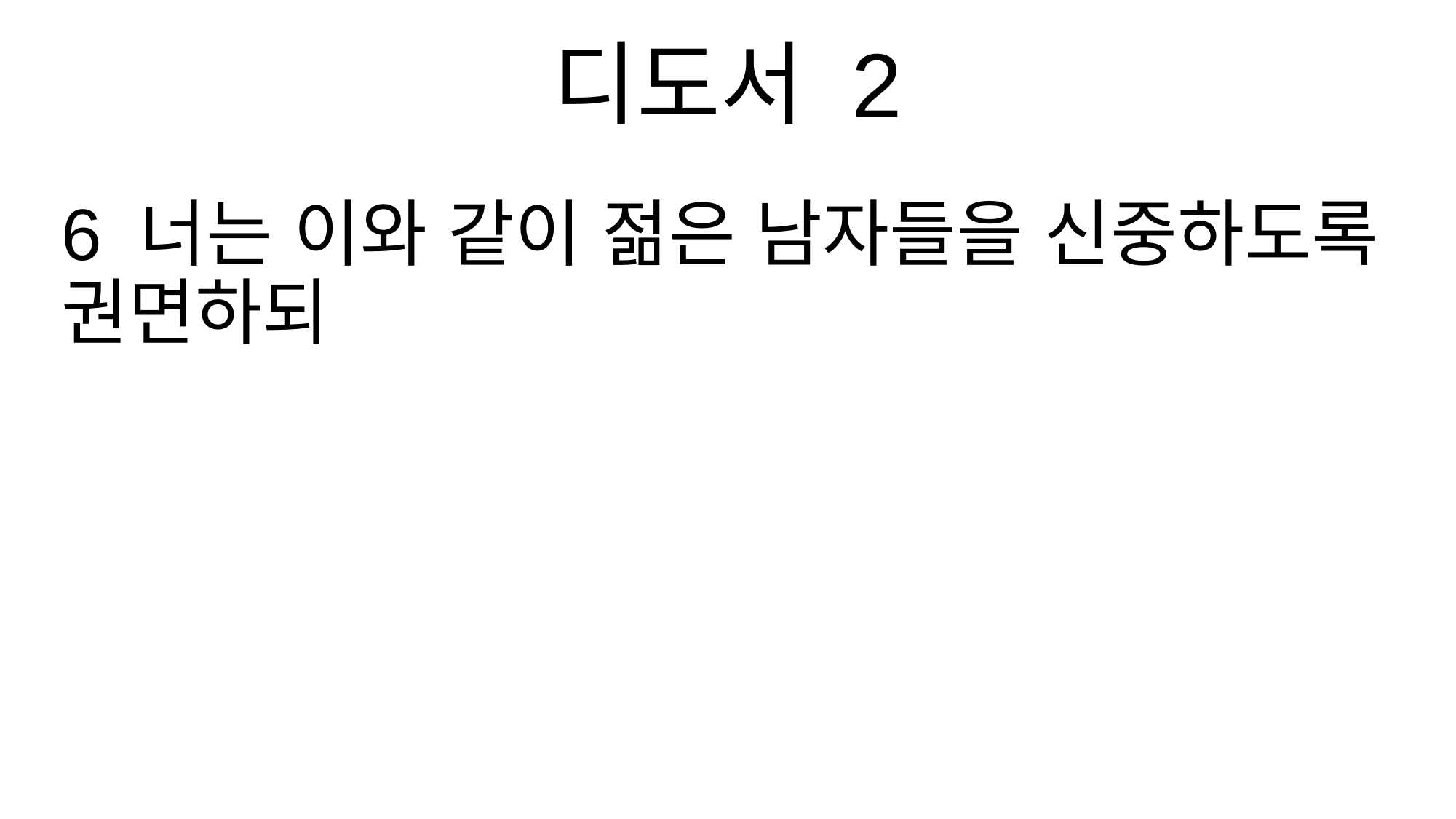

디도서 2
6 너는 이와 같이 젊은 남자들을 신중하도록 권면하되